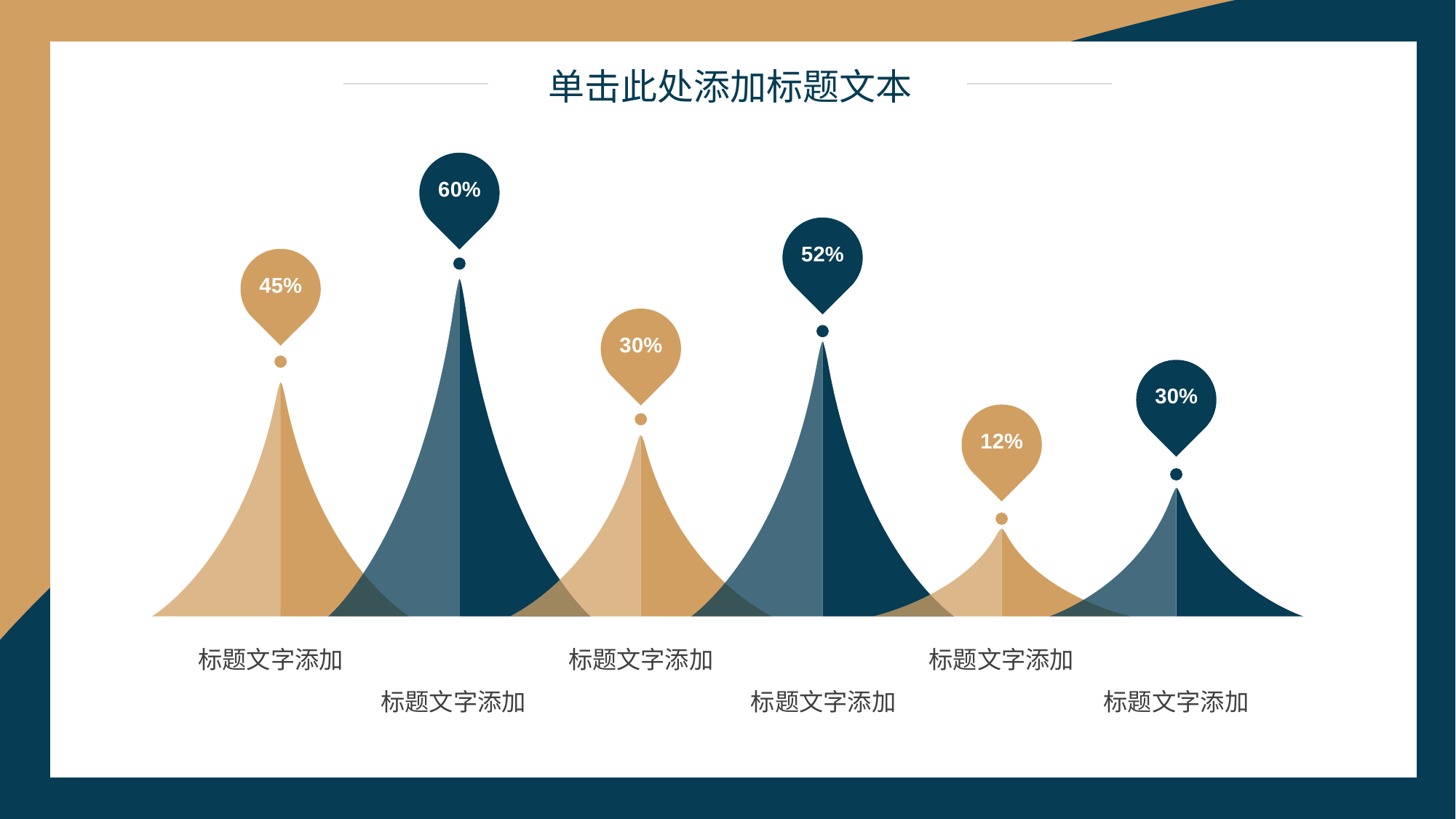

单击此处添加标题文本

6 0%

5 2%

4 5%

3 0%

3 0%

1 2%

标题文字添加
标题文字添加
标题文字添加
标题文字添加
标题文字添加
标题文字添加